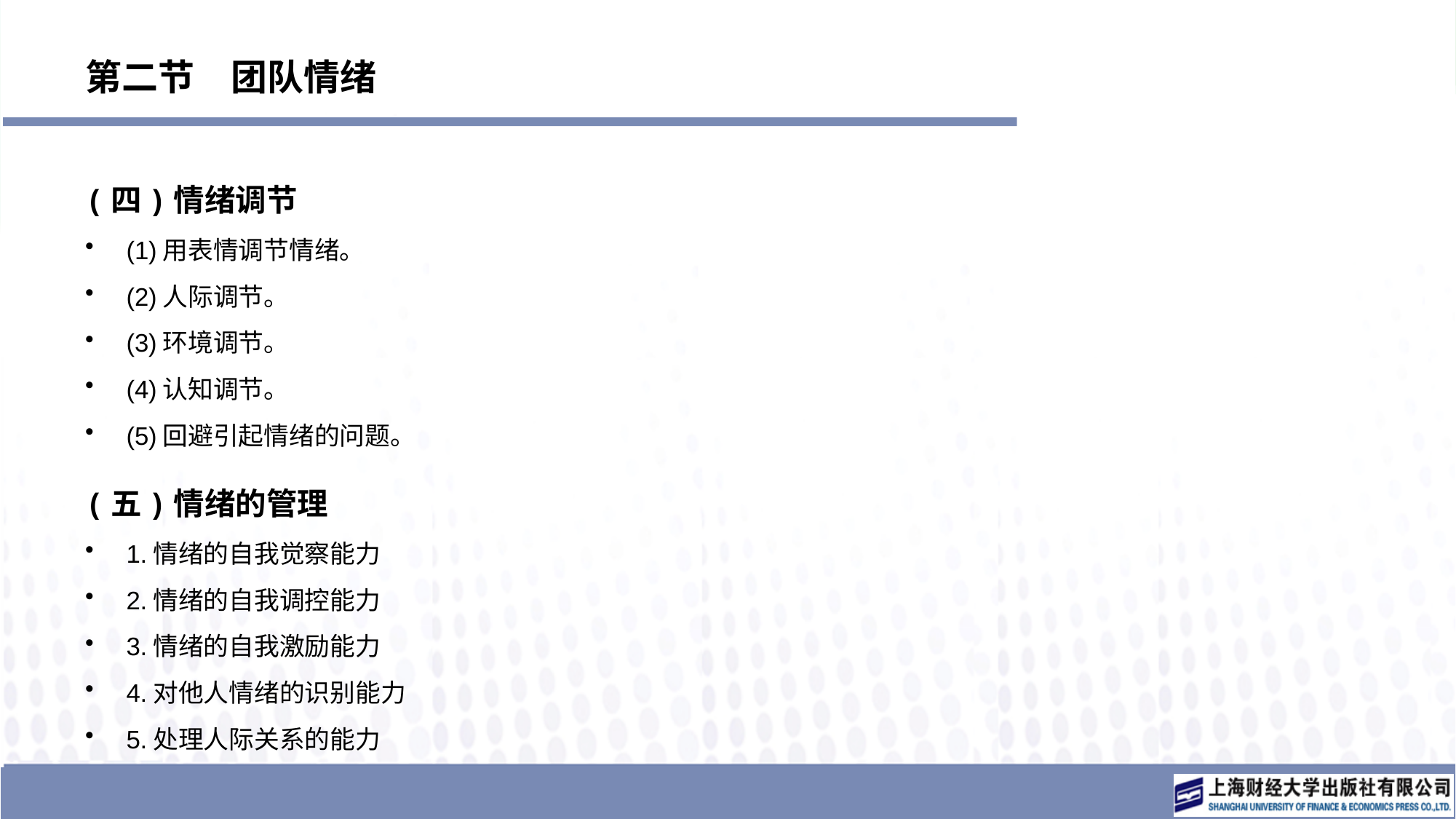

# 第二节　团队情绪
(四)情绪调节
(1)用表情调节情绪。
(2)人际调节。
(3)环境调节。
(4)认知调节。
(5)回避引起情绪的问题。
(五)情绪的管理
1.情绪的自我觉察能力
2.情绪的自我调控能力
3.情绪的自我激励能力
4.对他人情绪的识别能力
5.处理人际关系的能力